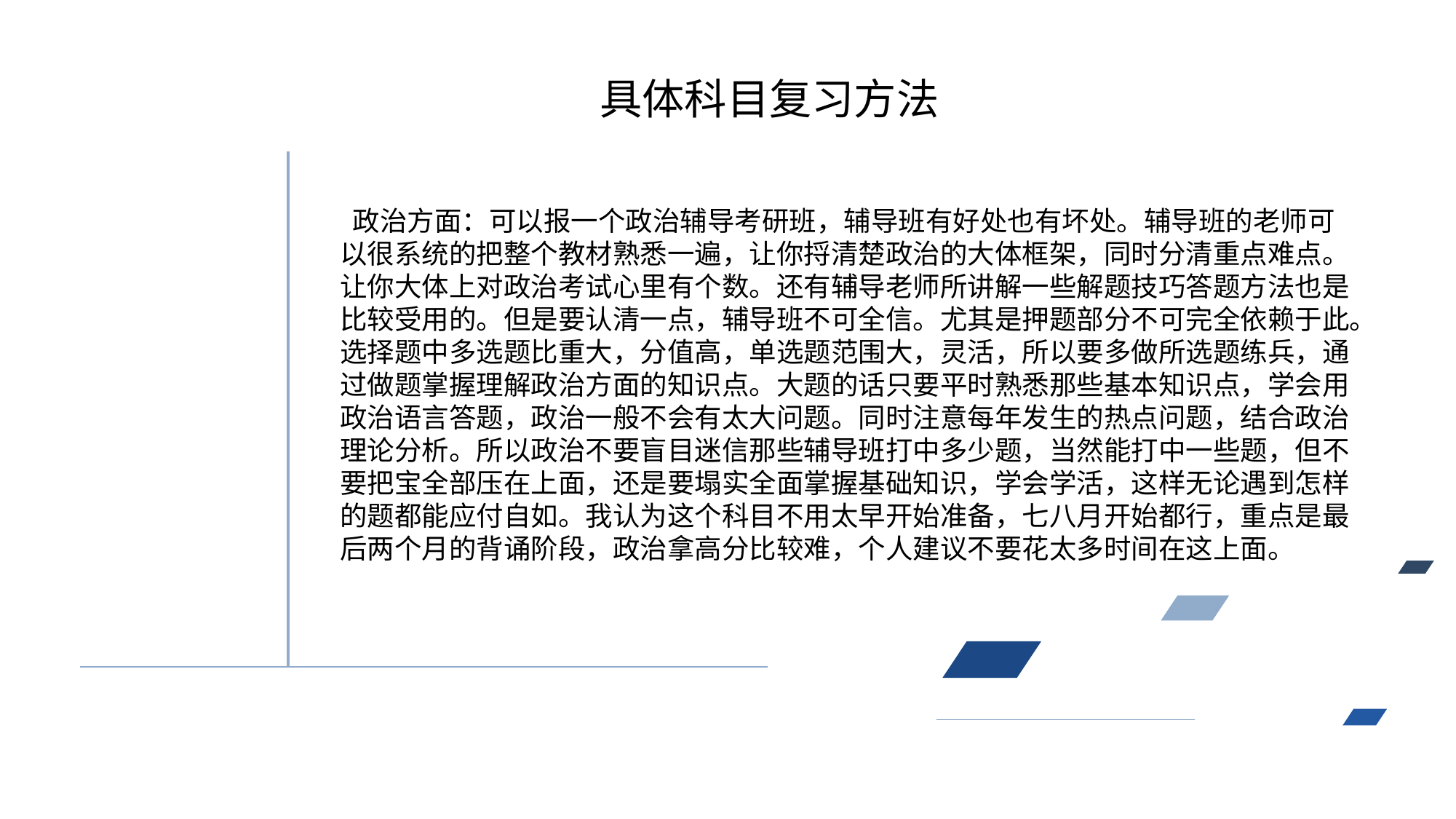

具体科目复习方法
 政治方面：可以报一个政治辅导考研班，辅导班有好处也有坏处。辅导班的老师可以很系统的把整个教材熟悉一遍，让你捋清楚政治的大体框架，同时分清重点难点。让你大体上对政治考试心里有个数。还有辅导老师所讲解一些解题技巧答题方法也是比较受用的。但是要认清一点，辅导班不可全信。尤其是押题部分不可完全依赖于此。选择题中多选题比重大，分值高，单选题范围大，灵活，所以要多做所选题练兵，通过做题掌握理解政治方面的知识点。大题的话只要平时熟悉那些基本知识点，学会用政治语言答题，政治一般不会有太大问题。同时注意每年发生的热点问题，结合政治理论分析。所以政治不要盲目迷信那些辅导班打中多少题，当然能打中一些题，但不要把宝全部压在上面，还是要塌实全面掌握基础知识，学会学活，这样无论遇到怎样的题都能应付自如。我认为这个科目不用太早开始准备，七八月开始都行，重点是最后两个月的背诵阶段，政治拿高分比较难，个人建议不要花太多时间在这上面。
字灵策划简介